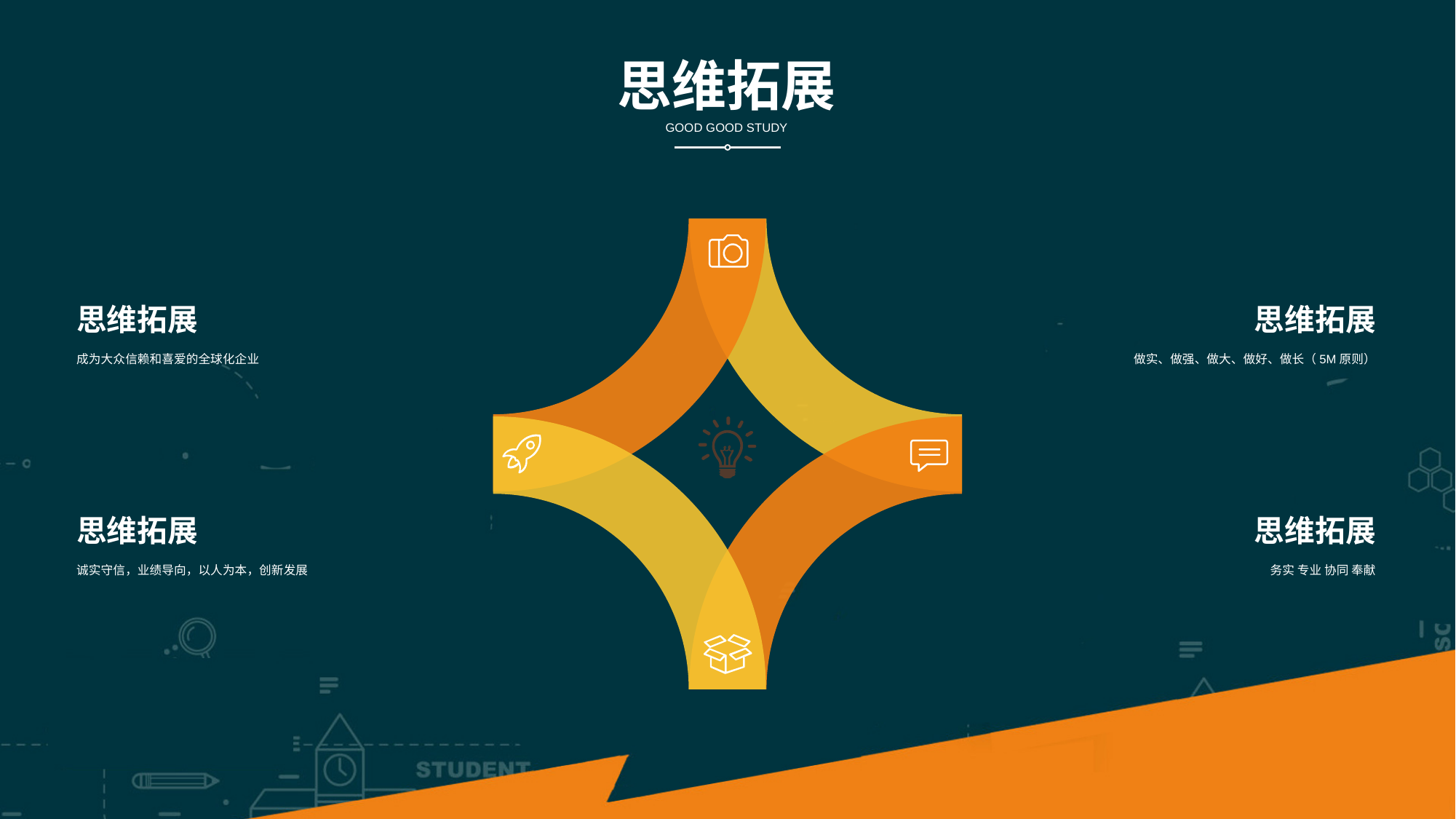

思维拓展
GOOD GOOD STUDY

思维拓展
思维拓展
成为大众信赖和喜爱的全球化企业
做实、做强、做大、做好、做长（5M原则）

思维拓展
思维拓展
诚实守信，业绩导向，以人为本，创新发展
务实 专业 协同 奉献